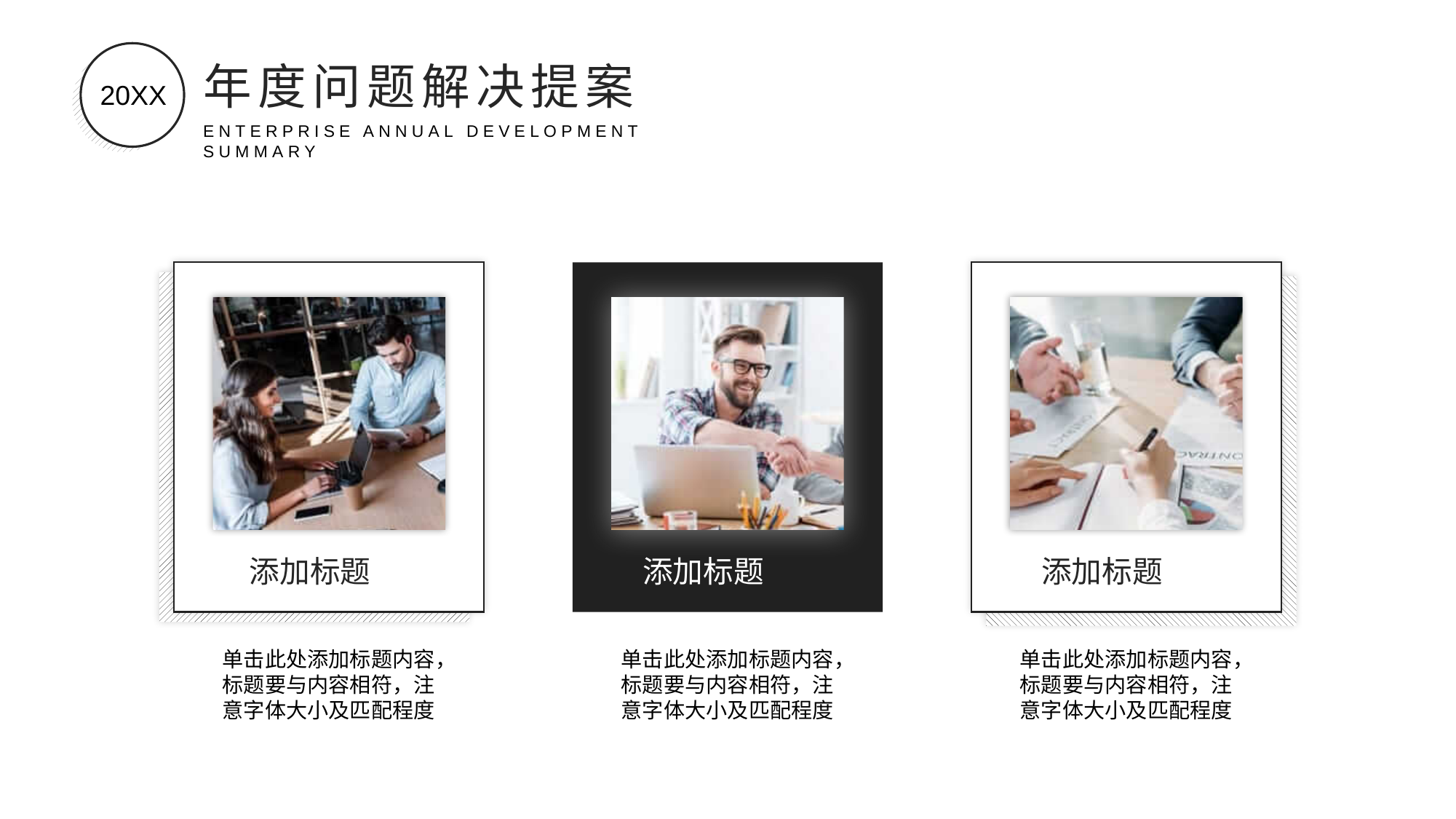

20XX
年度问题解决提案
ENTERPRISE ANNUAL DEVELOPMENT SUMMARY

添加标题

添加标题

添加标题
单击此处添加标题内容，标题要与内容相符，注意字体大小及匹配程度
单击此处添加标题内容，标题要与内容相符，注意字体大小及匹配程度
单击此处添加标题内容，标题要与内容相符，注意字体大小及匹配程度